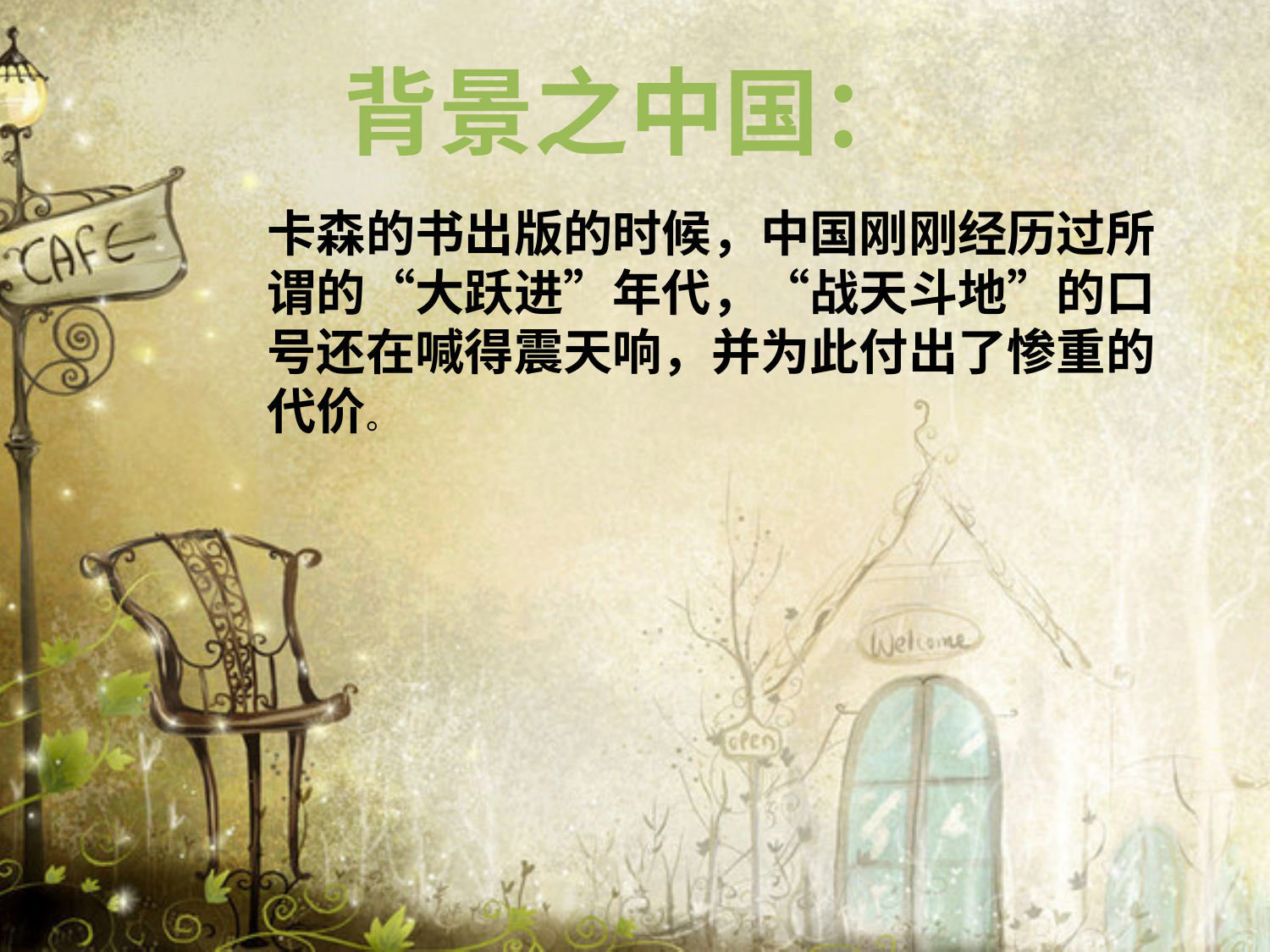

背景之中国：
卡森的书出版的时候，中国刚刚经历过所谓的“大跃进”年代，“战天斗地”的口号还在喊得震天响，并为此付出了惨重的代价。